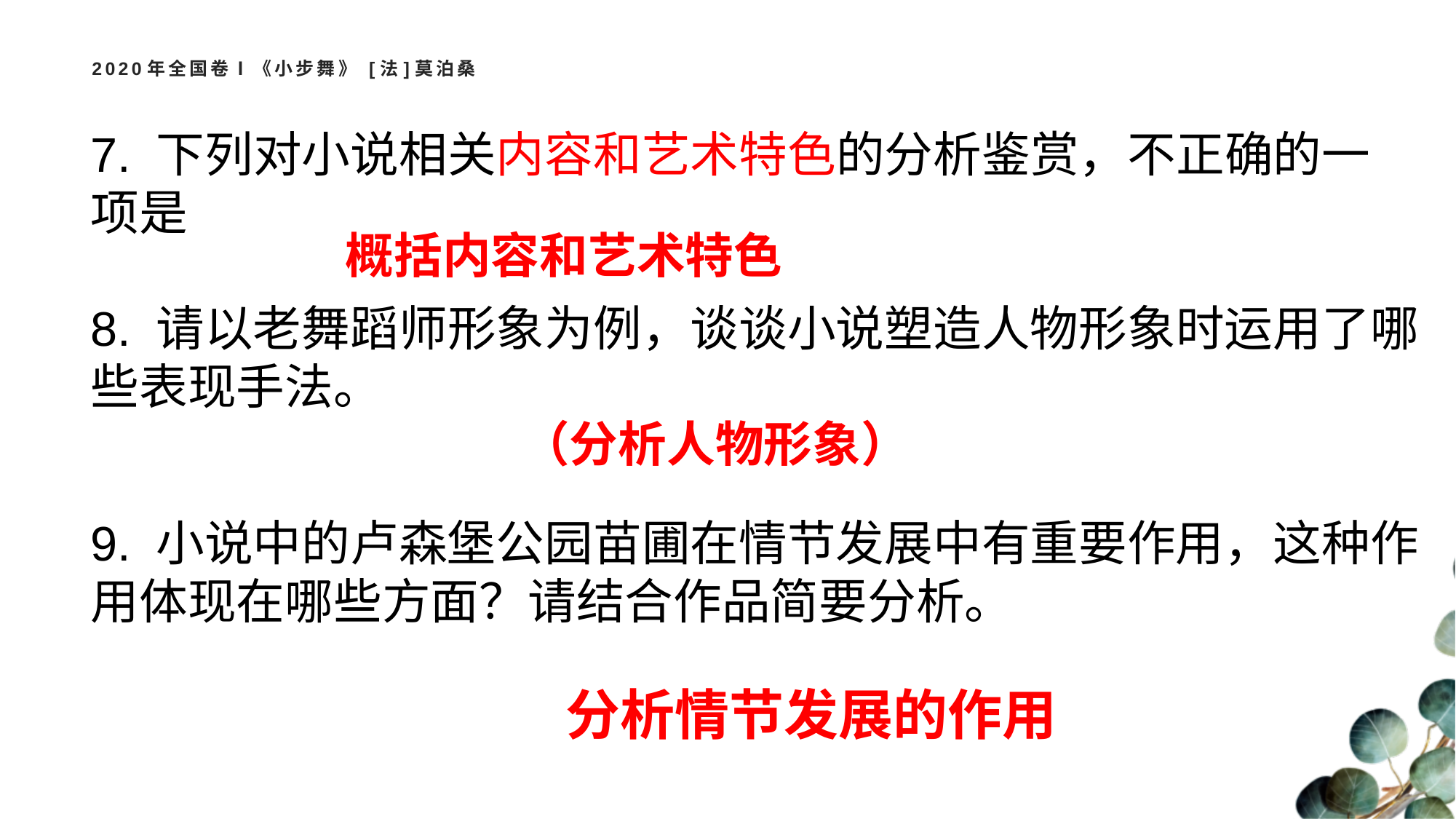

# 2020年全国卷Ⅰ《小步舞》 [法]莫泊桑
7. 下列对小说相关内容和艺术特色的分析鉴赏，不正确的一项是

概括内容和艺术特色
8. 请以老舞蹈师形象为例，谈谈小说塑造人物形象时运用了哪些表现手法。
（分析人物形象）

9. 小说中的卢森堡公园苗圃在情节发展中有重要作用，这种作用体现在哪些方面？请结合作品简要分析。
分析情节发展的作用